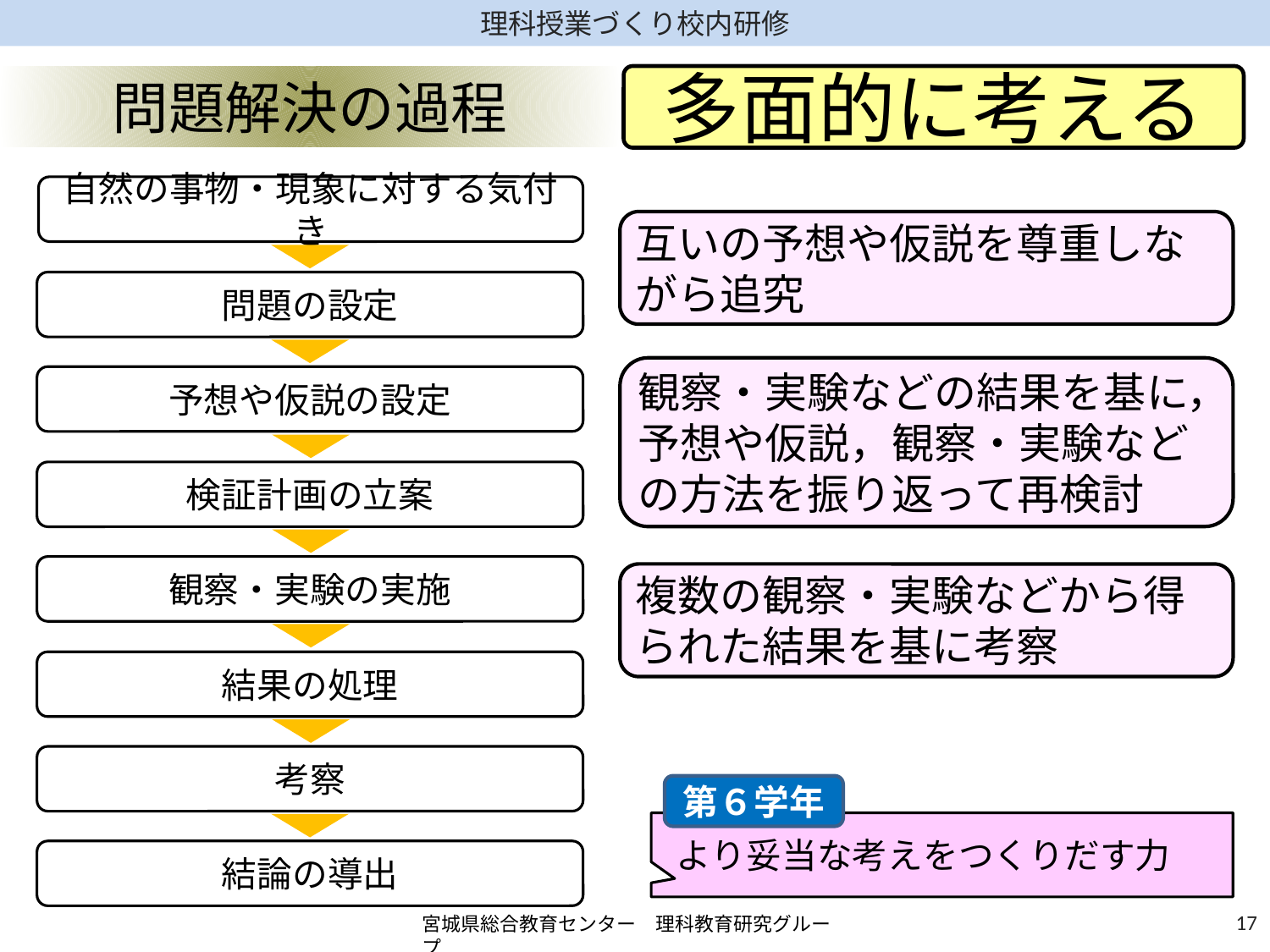

多面的に考える
問題解決の過程
自然の事物・現象に対する気付き
互いの予想や仮説を尊重しながら追究

問題の設定

観察・実験などの結果を基に，予想や仮説，観察・実験などの方法を振り返って再検討
予想や仮説の設定

検証計画の立案

観察・実験の実施
複数の観察・実験などから得られた結果を基に考察

結果の処理

考察
第６学年
より妥当な考えをつくりだす力

結論の導出
17